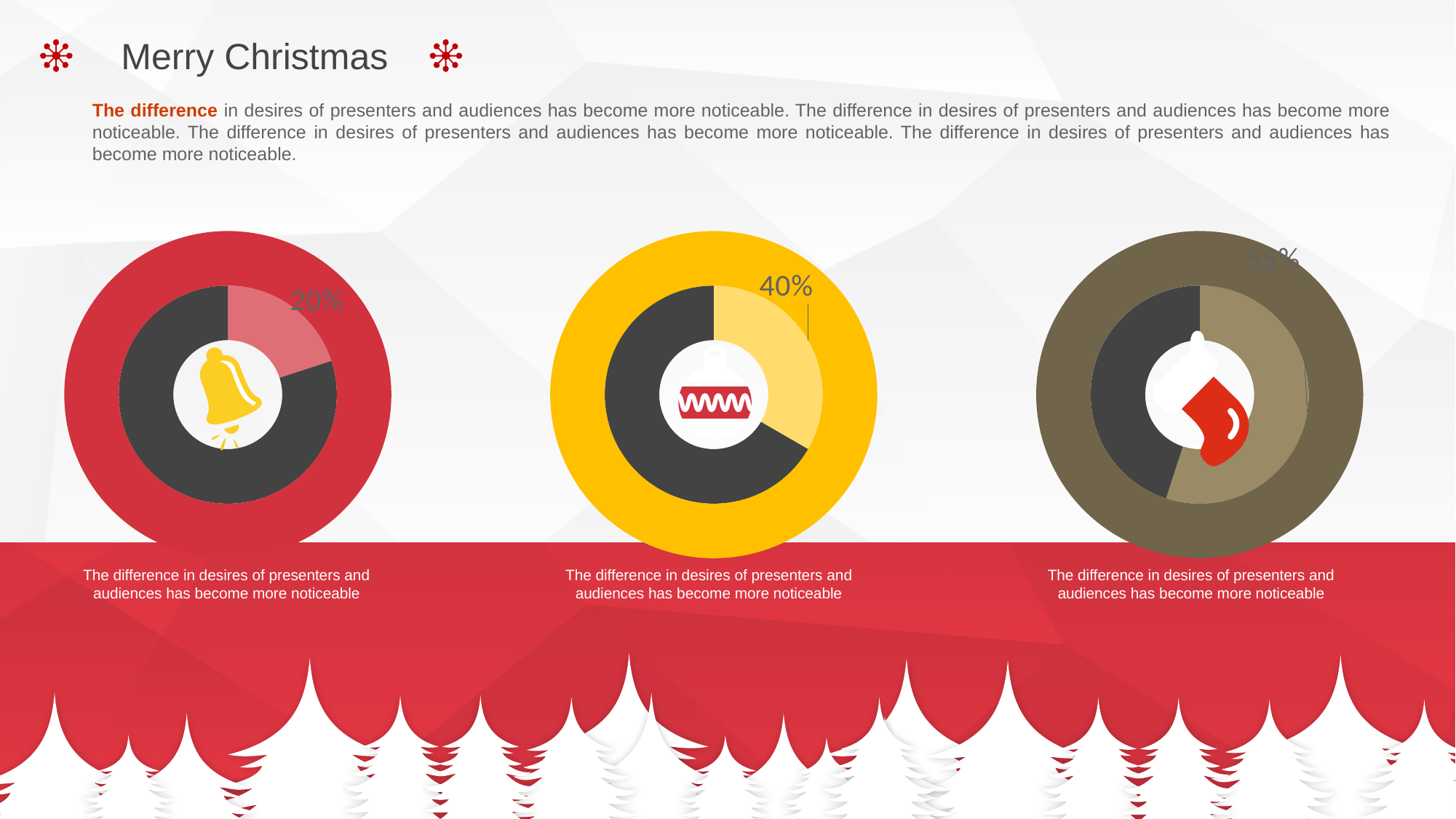

Merry Christmas

The difference in desires of presenters and audiences has become more noticeable. The difference in desires of presenters and audiences has become more noticeable. The difference in desires of presenters and audiences has become more noticeable. The difference in desires of presenters and audiences has become more noticeable.

### Chart

| Category | 系列 2 | 系列 1 |
|---|---|---|
| 类别 1 | 0.2 | 1.0 |
| 类别 2 | 0.8 | 0.0 |

### Chart

| Category | 系列 2 | 系列 1 |
|---|---|---|
| 类别 1 | 0.4 | 1.0 |
| 类别 2 | 0.8 | 0.0 |

### Chart

| Category | 系列 2 | 系列 1 |
|---|---|---|
| 类别 1 | 0.55 | 1.0 |
| 类别 2 | 0.45 | 0.0 |

The difference in desires of presenters and audiences has become more noticeable
The difference in desires of presenters and audiences has become more noticeable
The difference in desires of presenters and audiences has become more noticeable